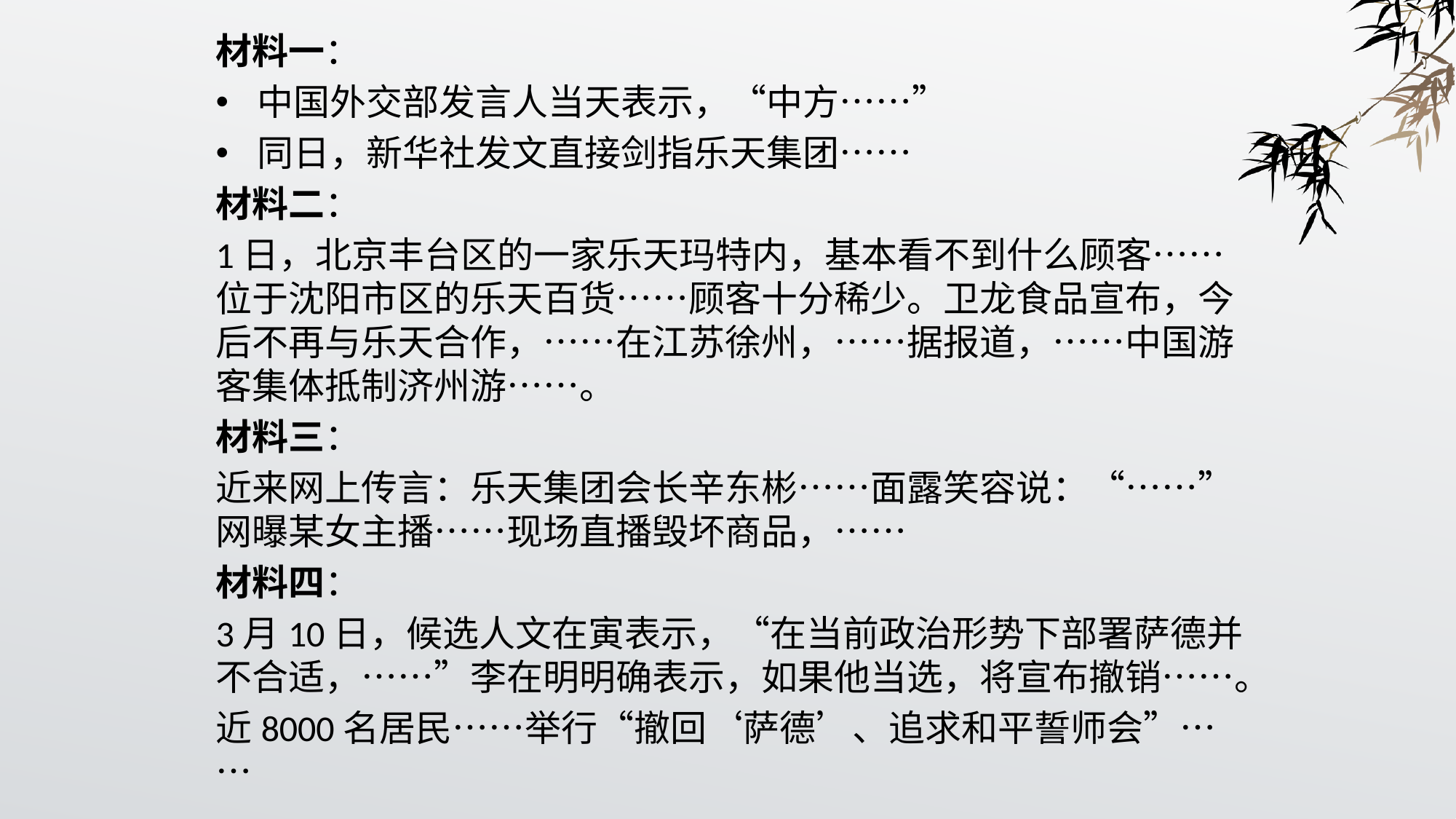

材料一：
中国外交部发言人当天表示，“中方……”
同日，新华社发文直接剑指乐天集团……
材料二：
1日，北京丰台区的一家乐天玛特内，基本看不到什么顾客……位于沈阳市区的乐天百货……顾客十分稀少。卫龙食品宣布，今后不再与乐天合作，……在江苏徐州，……据报道，……中国游客集体抵制济州游……。
材料三：
近来网上传言：乐天集团会长辛东彬……面露笑容说：“……”网曝某女主播……现场直播毁坏商品，……
材料四：
3月10日，候选人文在寅表示，“在当前政治形势下部署萨德并不合适，……”李在明明确表示，如果他当选，将宣布撤销……。
近8000名居民……举行“撤回‘萨德’、追求和平誓师会”……